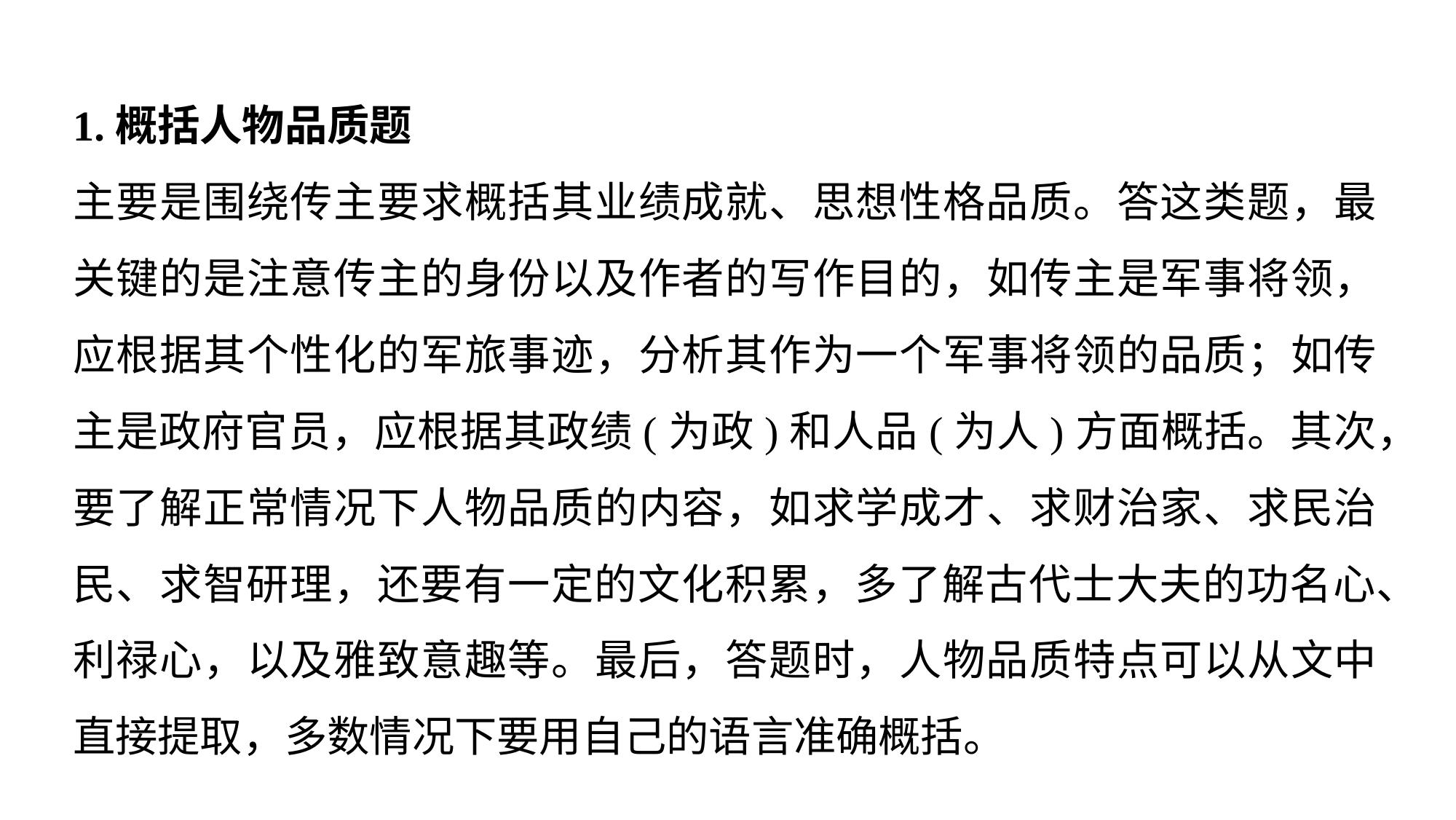

1.概括人物品质题
主要是围绕传主要求概括其业绩成就、思想性格品质。答这类题，最关键的是注意传主的身份以及作者的写作目的，如传主是军事将领，应根据其个性化的军旅事迹，分析其作为一个军事将领的品质；如传主是政府官员，应根据其政绩(为政)和人品(为人)方面概括。其次，要了解正常情况下人物品质的内容，如求学成才、求财治家、求民治民、求智研理，还要有一定的文化积累，多了解古代士大夫的功名心、利禄心，以及雅致意趣等。最后，答题时，人物品质特点可以从文中直接提取，多数情况下要用自己的语言准确概括。